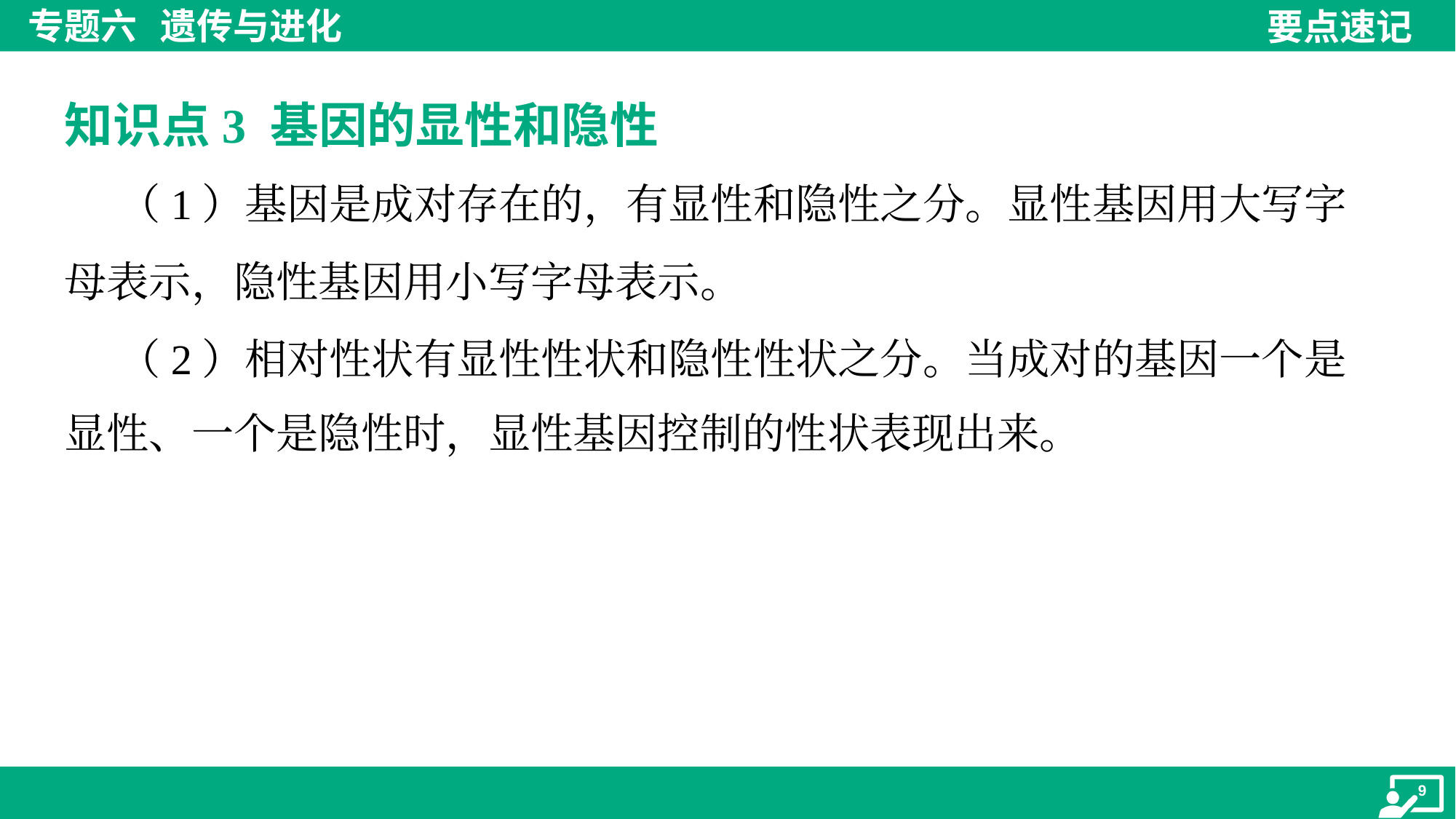

知识点3 基因的显性和隐性
    （1）基因是成对存在的，有显性和隐性之分。显性基因用大写字
母表示，隐性基因用小写字母表示。
    （2）相对性状有显性性状和隐性性状之分。当成对的基因一个是
显性、一个是隐性时，显性基因控制的性状表现出来。